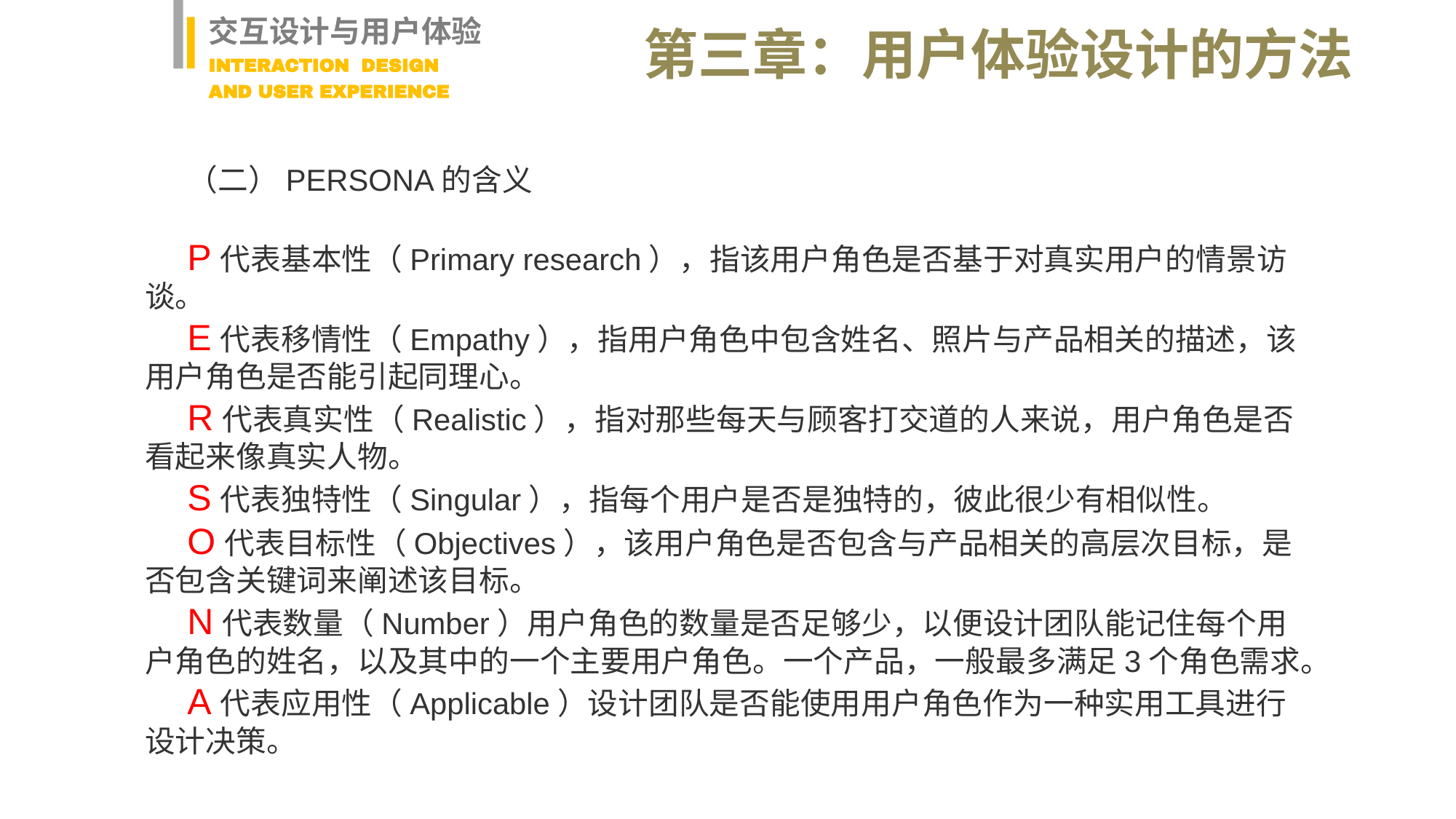

交互设计与用户体验
INTERACTION  DESIGN
AND USER EXPERIENCE
第三章：用户体验设计的方法

（二）PERSONA的含义

P代表基本性（Primary research），指该用户角色是否基于对真实用户的情景访谈。
E代表移情性（Empathy），指用户角色中包含姓名、照片与产品相关的描述，该用户角色是否能引起同理心。
R代表真实性（Realistic），指对那些每天与顾客打交道的人来说，用户角色是否看起来像真实人物。
S代表独特性（Singular），指每个用户是否是独特的，彼此很少有相似性。
O代表目标性（Objectives），该用户角色是否包含与产品相关的高层次目标，是否包含关键词来阐述该目标。
N代表数量（Number）用户角色的数量是否足够少，以便设计团队能记住每个用户角色的姓名，以及其中的一个主要用户角色。一个产品，一般最多满足3个角色需求。
A代表应用性（Applicable）设计团队是否能使用用户角色作为一种实用工具进行设计决策。